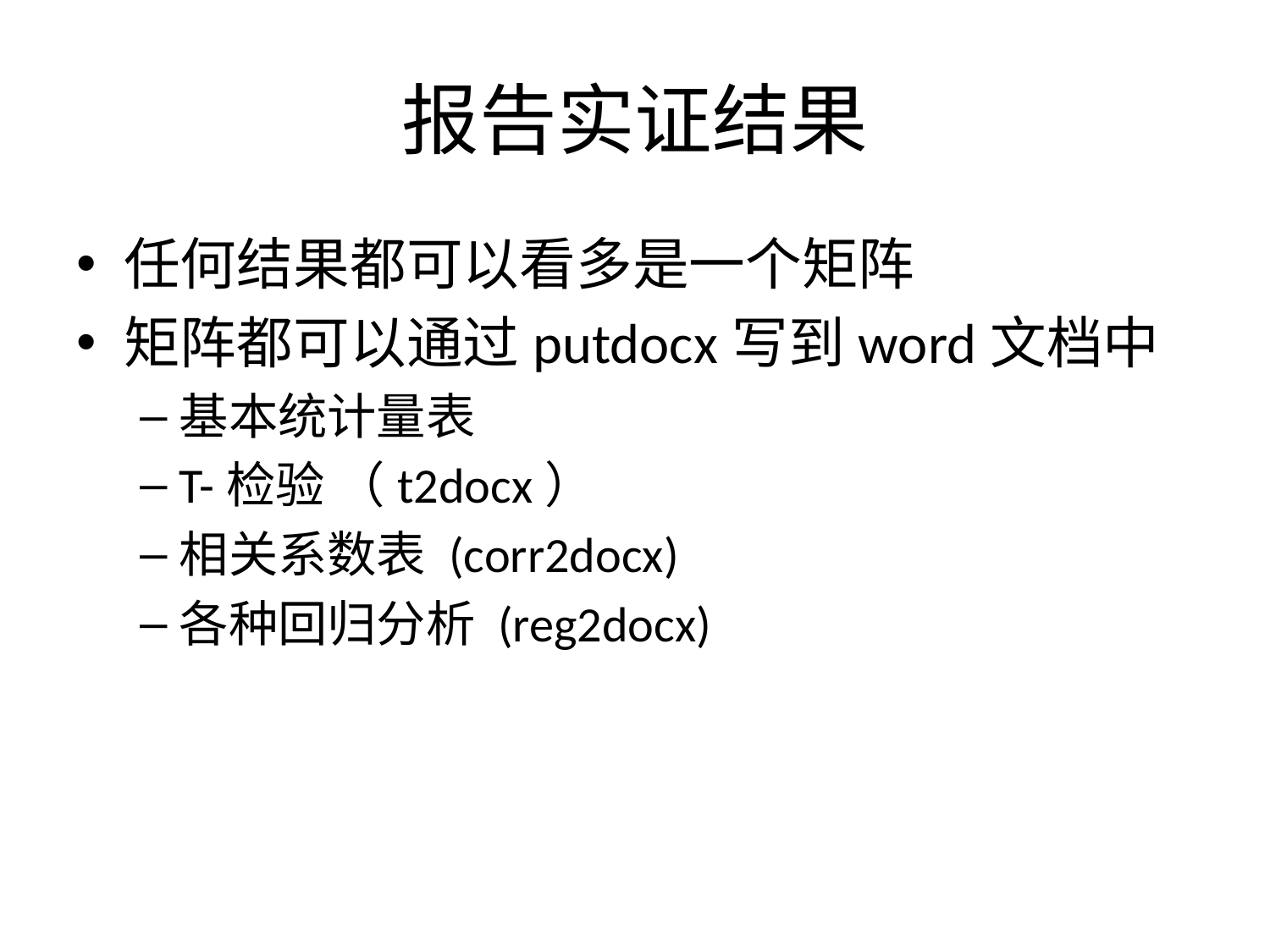

# 报告实证结果
任何结果都可以看多是一个矩阵
矩阵都可以通过putdocx写到word文档中
基本统计量表
T-检验 （t2docx）
相关系数表 (corr2docx)
各种回归分析 (reg2docx)